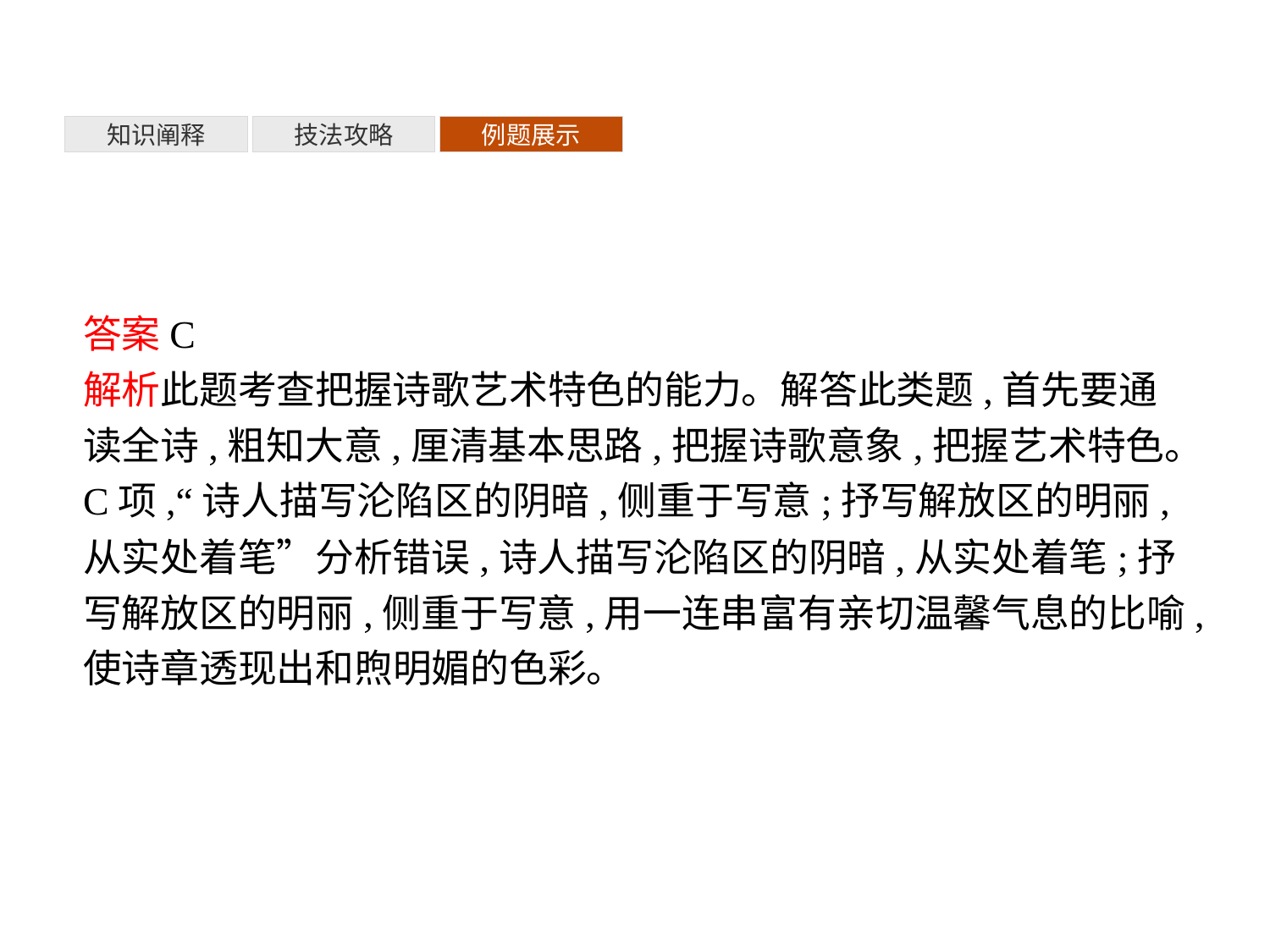

知识阐释
技法攻略
例题展示
答案C
解析此题考查把握诗歌艺术特色的能力。解答此类题,首先要通读全诗,粗知大意,厘清基本思路,把握诗歌意象,把握艺术特色。C项,“诗人描写沦陷区的阴暗,侧重于写意;抒写解放区的明丽,从实处着笔”分析错误,诗人描写沦陷区的阴暗,从实处着笔;抒写解放区的明丽,侧重于写意,用一连串富有亲切温馨气息的比喻,使诗章透现出和煦明媚的色彩。